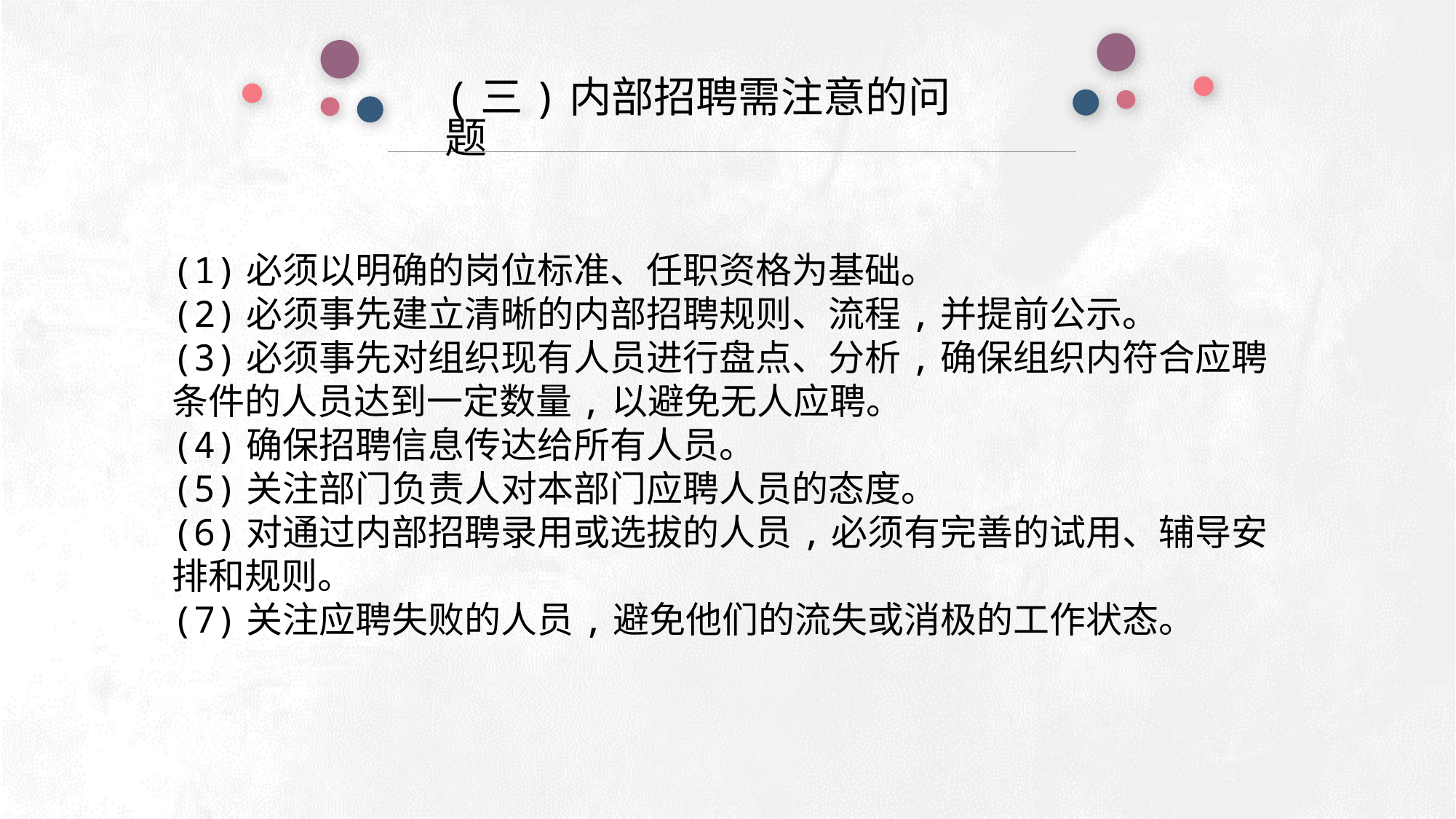

(三)内部招聘需注意的问题

e7d195523061f1c0deeec63e560781cfd59afb0ea006f2a87ABB68BF51EA6619813959095094C18C62A12F549504892A4AAA8C1554C6663626E05CA27F281A14E6983772AFC3FB97135759321DEA3D70CCCB10945EC5A0322096E752803368C2184698845E3CCD6DB7F651295A8E4F3FDC19EA64A2B4A4AC1434B55AAE41CF0BF61B375C23F3039959E085EE760725AA
(1)必须以明确的岗位标准、任职资格为基础。
(2)必须事先建立清晰的内部招聘规则、流程,并提前公示。
(3)必须事先对组织现有人员进行盘点、分析,确保组织内符合应聘条件的人员达到一定数量,以避免无人应聘。
(4)确保招聘信息传达给所有人员。
(5)关注部门负责人对本部门应聘人员的态度。
(6)对通过内部招聘录用或选拔的人员,必须有完善的试用、辅导安排和规则。
(7)关注应聘失败的人员,避免他们的流失或消极的工作状态。